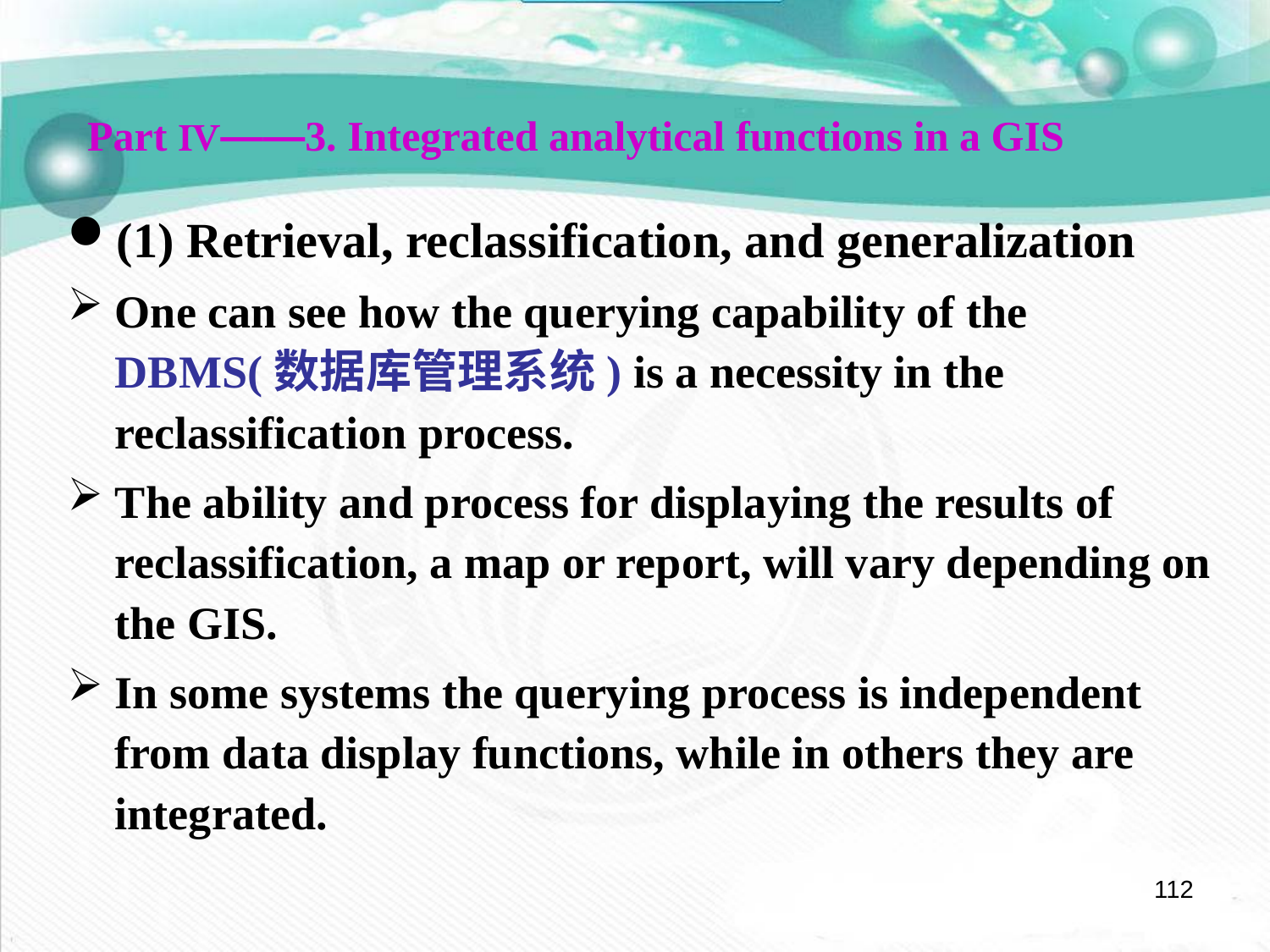

Part Ⅳ——3. Integrated analytical functions in a GIS
(1) Retrieval, reclassification, and generalization
One can see how the querying capability of the DBMS(数据库管理系统) is a necessity in the reclassification process.
The ability and process for displaying the results of reclassification, a map or report, will vary depending on the GIS.
In some systems the querying process is independent from data display functions, while in others they are integrated.
112